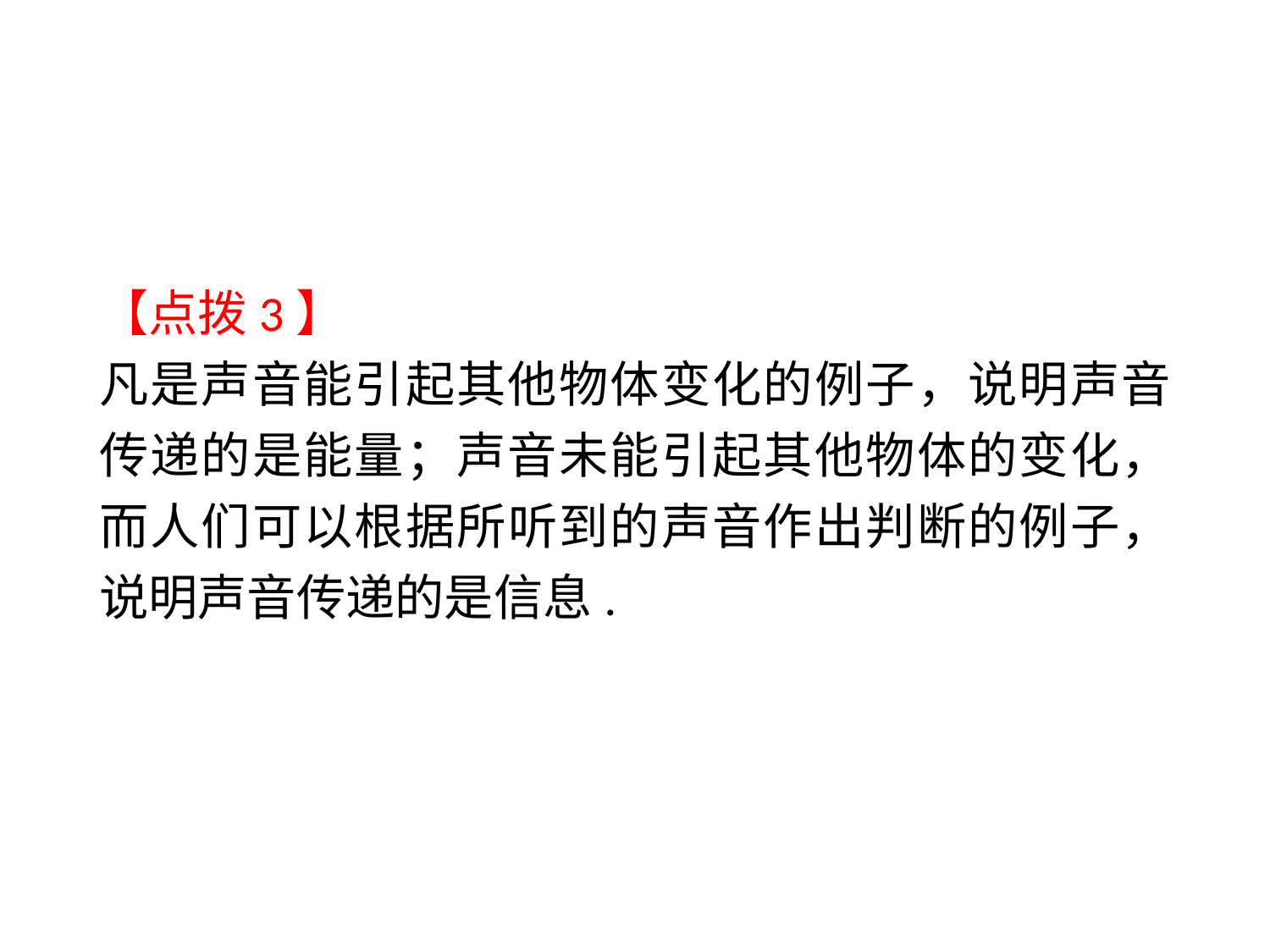

【点拨3】
凡是声音能引起其他物体变化的例子，说明声音传递的是能量；声音未能引起其他物体的变化，而人们可以根据所听到的声音作出判断的例子，说明声音传递的是信息.